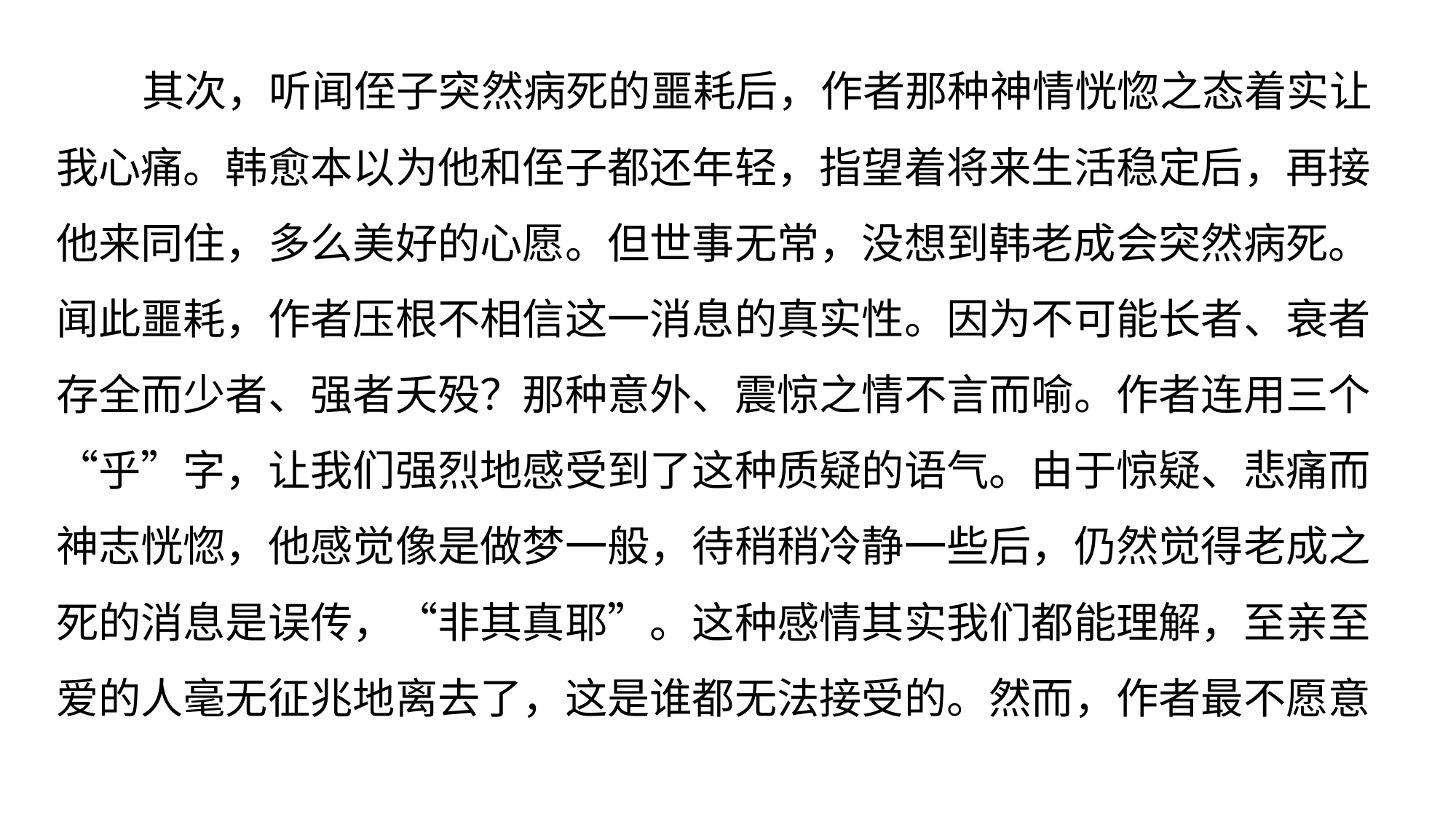

其次，听闻侄子突然病死的噩耗后，作者那种神情恍惚之态着实让我心痛。韩愈本以为他和侄子都还年轻，指望着将来生活稳定后，再接他来同住，多么美好的心愿。但世事无常，没想到韩老成会突然病死。闻此噩耗，作者压根不相信这一消息的真实性。因为不可能长者、衰者存全而少者、强者夭殁？那种意外、震惊之情不言而喻。作者连用三个“乎”字，让我们强烈地感受到了这种质疑的语气。由于惊疑、悲痛而神志恍惚，他感觉像是做梦一般，待稍稍冷静一些后，仍然觉得老成之死的消息是误传，“非其真耶”。这种感情其实我们都能理解，至亲至爱的人毫无征兆地离去了，这是谁都无法接受的。然而，作者最不愿意